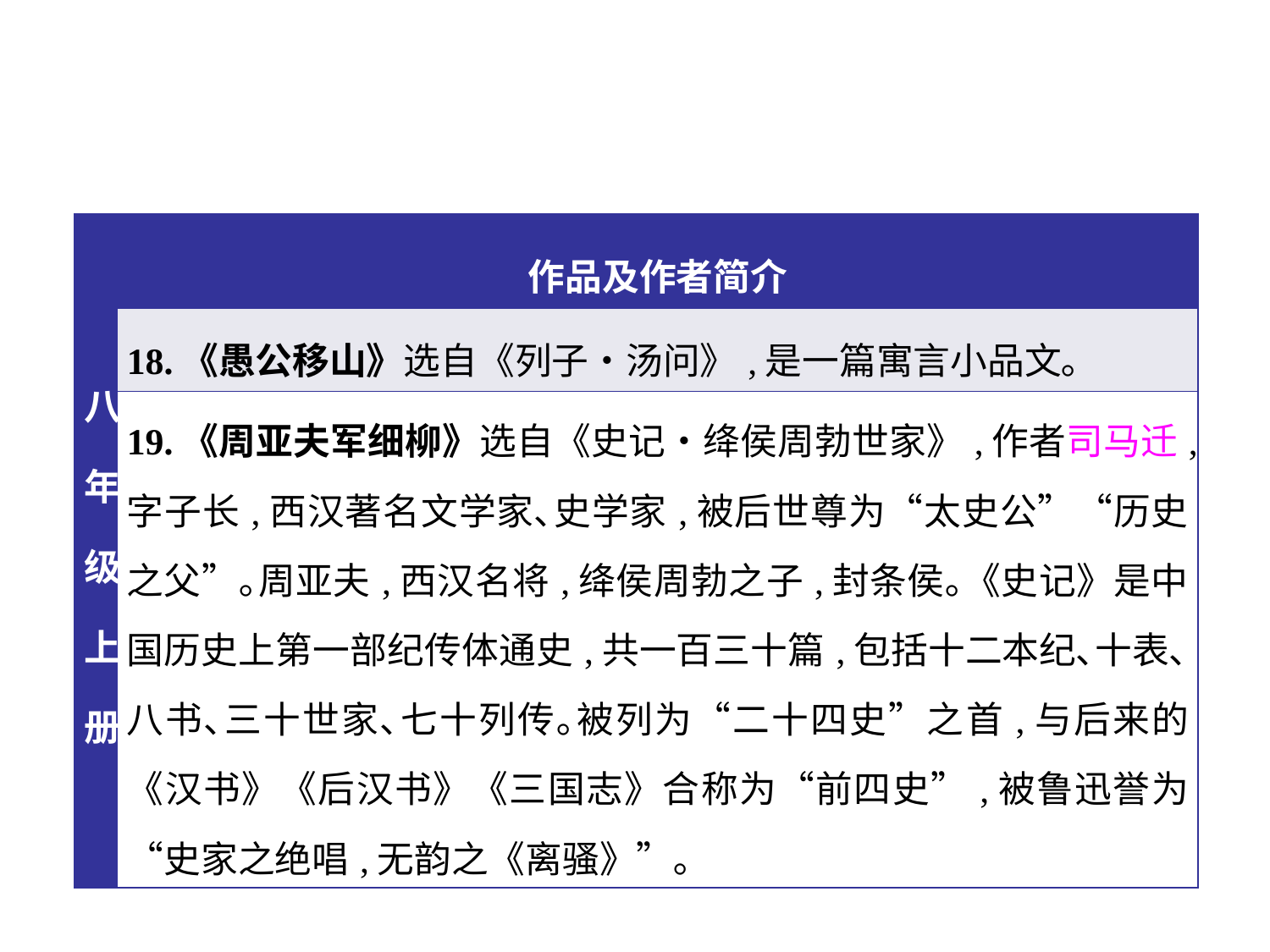

| 八年级上册 | 作品及作者简介 |
| --- | --- |
|  | 18.《愚公移山》选自《列子•汤问》,是一篇寓言小品文｡ |
|  | 19.《周亚夫军细柳》选自《史记•绛侯周勃世家》,作者司马迁,字子长,西汉著名文学家､史学家,被后世尊为“太史公”“历史之父”｡周亚夫,西汉名将,绛侯周勃之子,封条侯｡《史记》是中国历史上第一部纪传体通史,共一百三十篇,包括十二本纪､十表､八书､三十世家､七十列传｡被列为“二十四史”之首,与后来的《汉书》《后汉书》《三国志》合称为“前四史”,被鲁迅誉为“史家之绝唱,无韵之《离骚》”｡ |